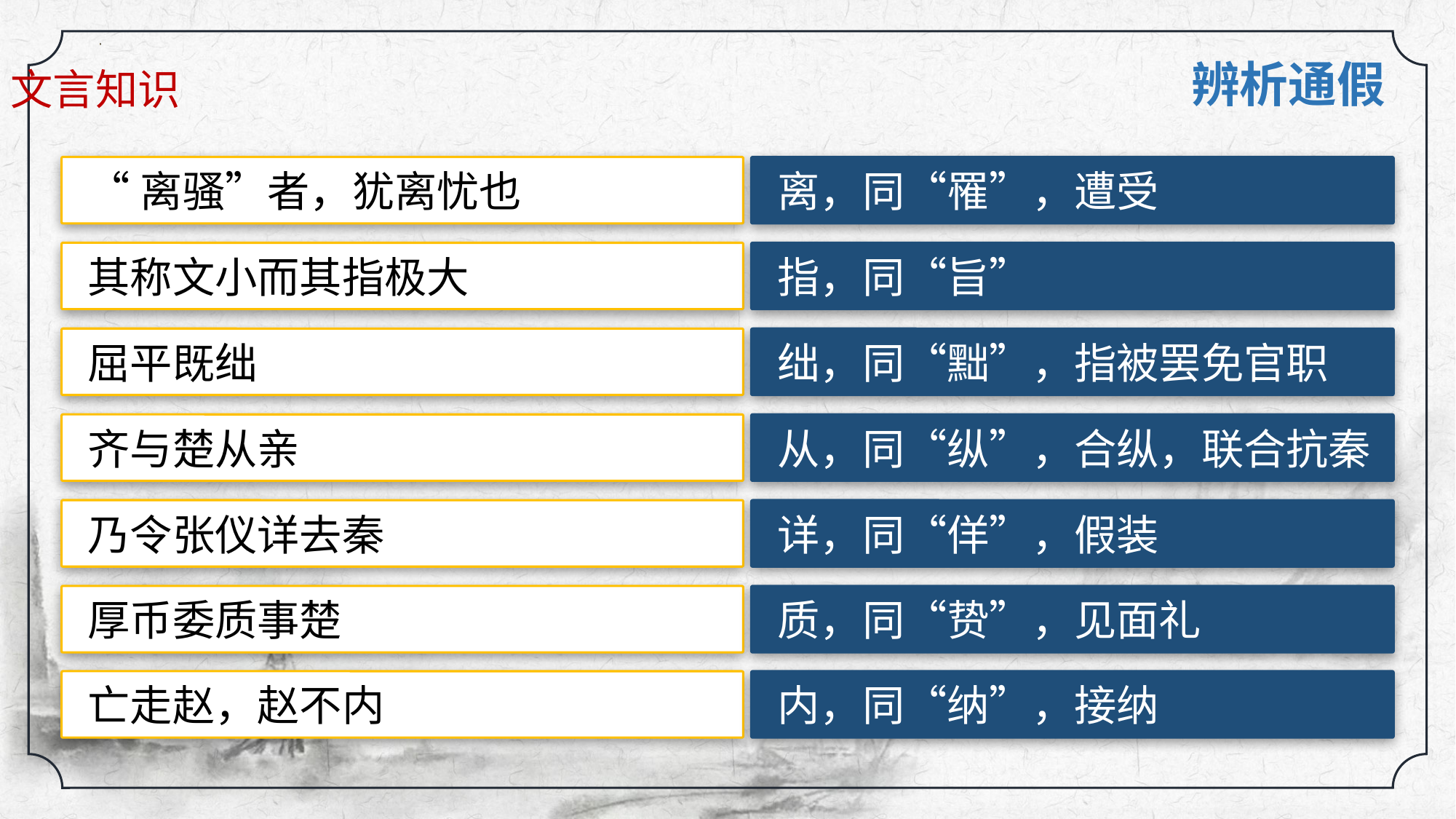

文言知识
辨析通假
离，同“罹”，遭受
“离骚”者，犹离忧也
指，同“旨”
其称文小而其指极大
绌，同“黜”，指被罢免官职
屈平既绌
从，同“纵”，合纵，联合抗秦
齐与楚从亲
详，同“佯”，假装
乃令张仪详去秦
质，同“贽”，见面礼
厚币委质事楚
内，同“纳”，接纳
亡走赵，赵不内